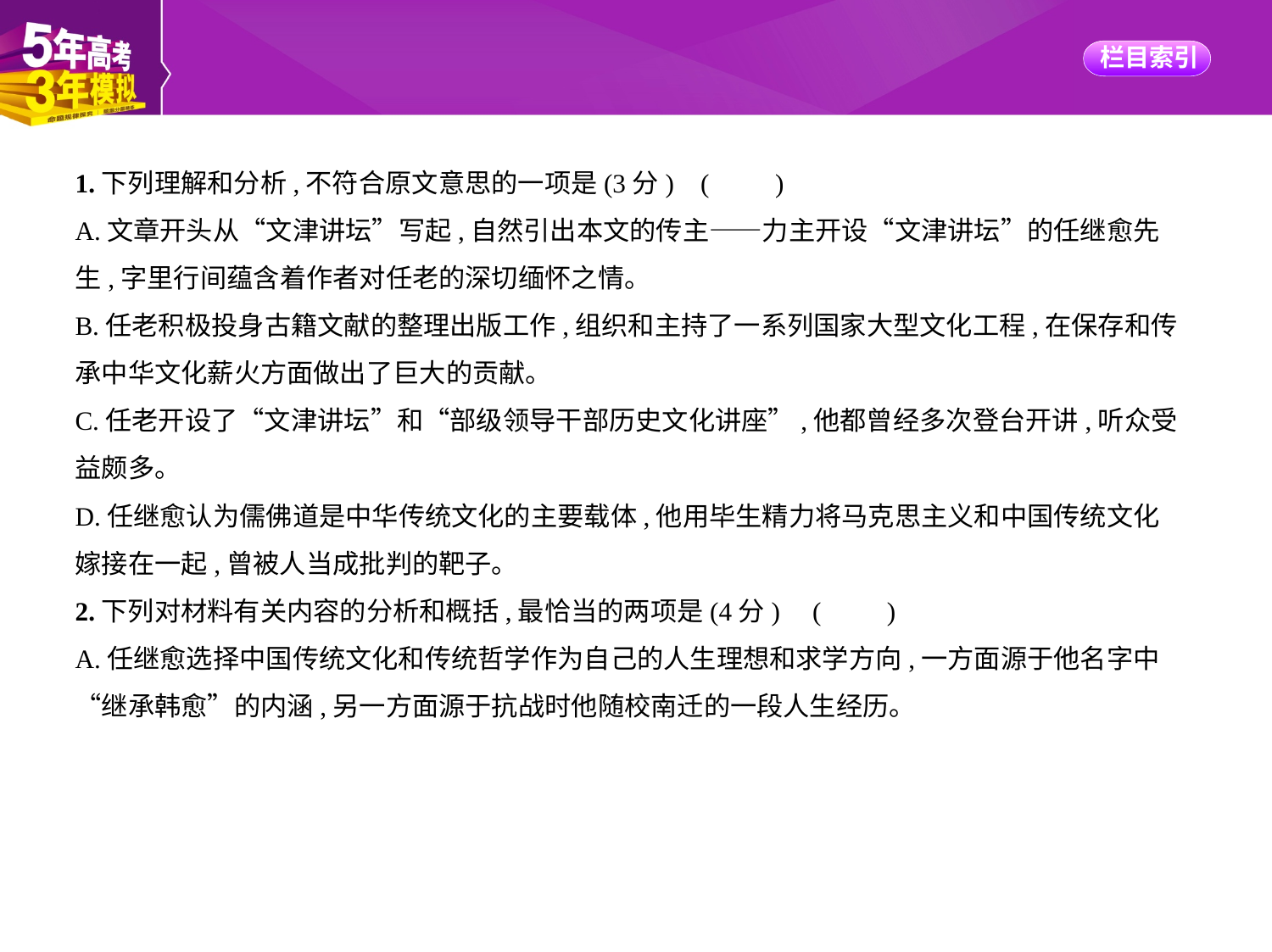

1.下列理解和分析,不符合原文意思的一项是(3分) (　　)
A.文章开头从“文津讲坛”写起,自然引出本文的传主——力主开设“文津讲坛”的任继愈先
生,字里行间蕴含着作者对任老的深切缅怀之情。
B.任老积极投身古籍文献的整理出版工作,组织和主持了一系列国家大型文化工程,在保存和传
承中华文化薪火方面做出了巨大的贡献。
C.任老开设了“文津讲坛”和“部级领导干部历史文化讲座”,他都曾经多次登台开讲,听众受
益颇多。
D.任继愈认为儒佛道是中华传统文化的主要载体,他用毕生精力将马克思主义和中国传统文化
嫁接在一起,曾被人当成批判的靶子。
2.下列对材料有关内容的分析和概括,最恰当的两项是(4分) (　　)
A.任继愈选择中国传统文化和传统哲学作为自己的人生理想和求学方向,一方面源于他名字中
“继承韩愈”的内涵,另一方面源于抗战时他随校南迁的一段人生经历。